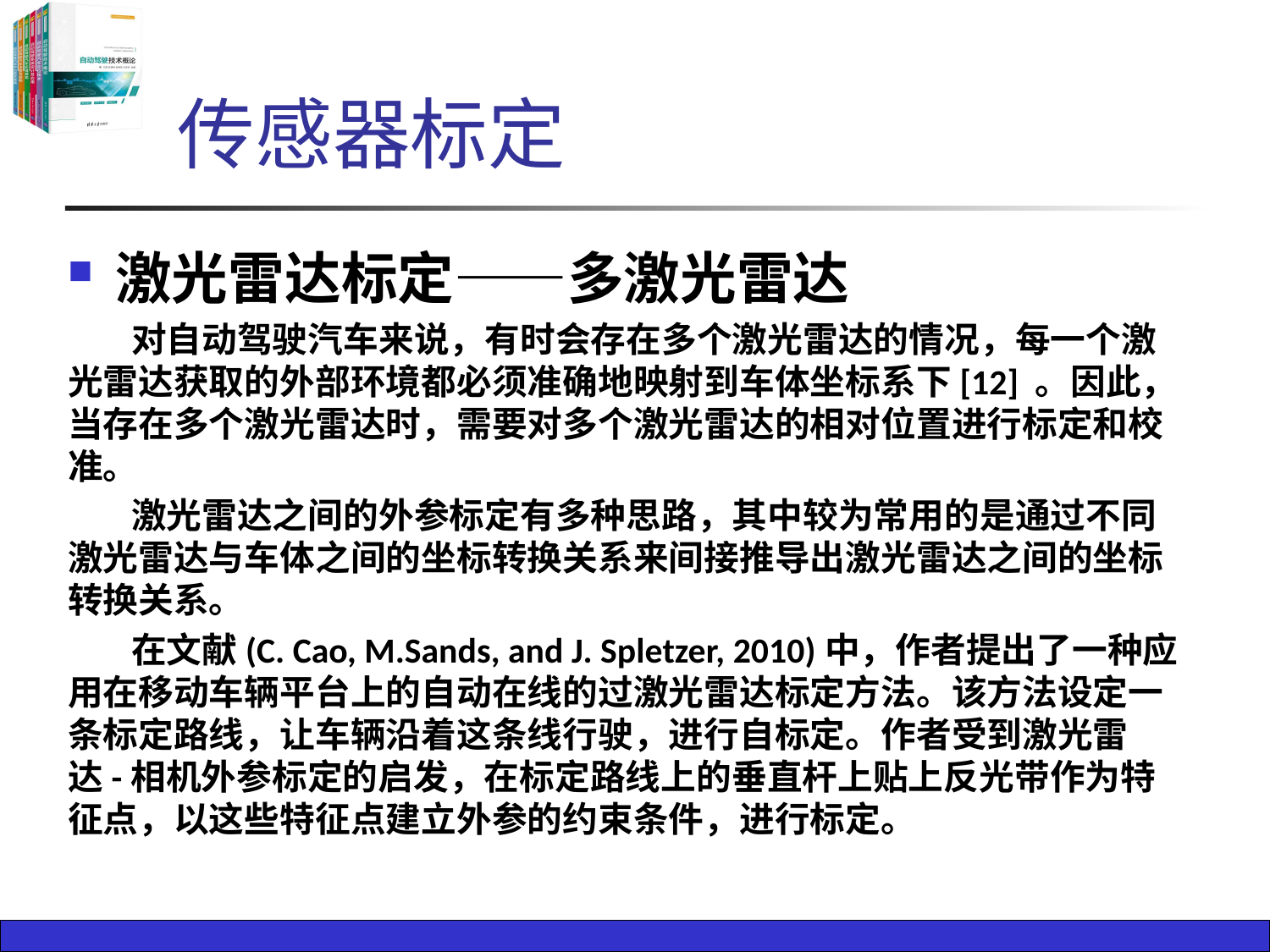

# 传感器标定
激光雷达标定——多激光雷达
对自动驾驶汽车来说，有时会存在多个激光雷达的情况，每一个激光雷达获取的外部环境都必须准确地映射到车体坐标系下[12] 。因此，当存在多个激光雷达时，需要对多个激光雷达的相对位置进行标定和校准。
激光雷达之间的外参标定有多种思路，其中较为常用的是通过不同激光雷达与车体之间的坐标转换关系来间接推导出激光雷达之间的坐标转换关系。
在文献(C. Cao, M.Sands, and J. Spletzer, 2010)中，作者提出了一种应用在移动车辆平台上的自动在线的过激光雷达标定方法。该方法设定一条标定路线，让车辆沿着这条线行驶，进行自标定。作者受到激光雷达-相机外参标定的启发，在标定路线上的垂直杆上贴上反光带作为特征点，以这些特征点建立外参的约束条件，进行标定。